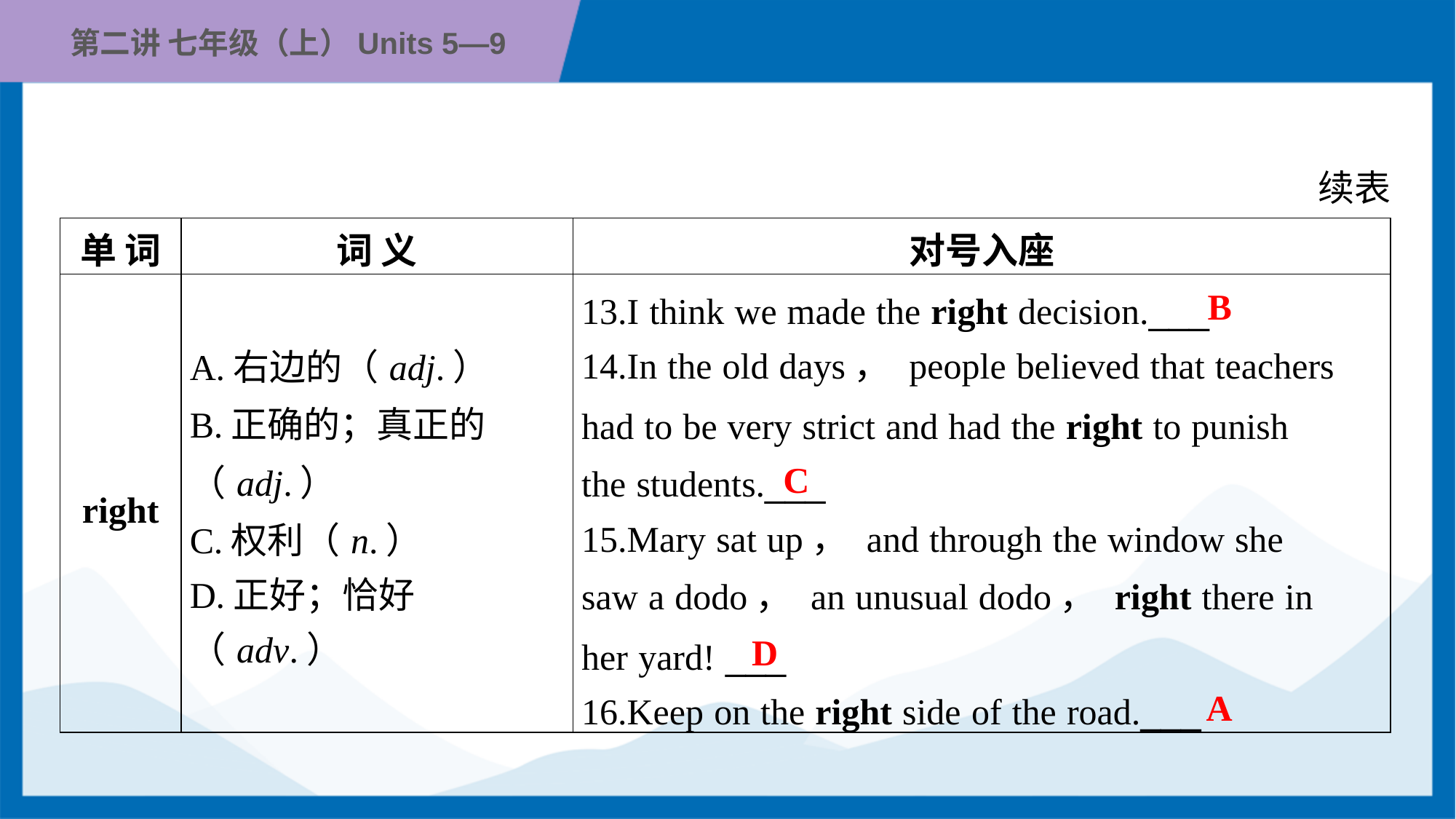

续表
| 单 词 | 词 义 | 对号入座 |
| --- | --- | --- |
| right | A.右边的（adj.） B.正确的；真正的 （adj.） C.权利（n.） D.正好；恰好（adv.） | 13.I think we made the right decision.\_\_\_ 14.In the old days， people believed that teachers had to be very strict and had the right to punish the students.\_\_\_ 15.Mary sat up， and through the window she saw a dodo， an unusual dodo， right there in her yard! \_\_\_ 16.Keep on the right side of the road.\_\_\_ |
B
C
D
A